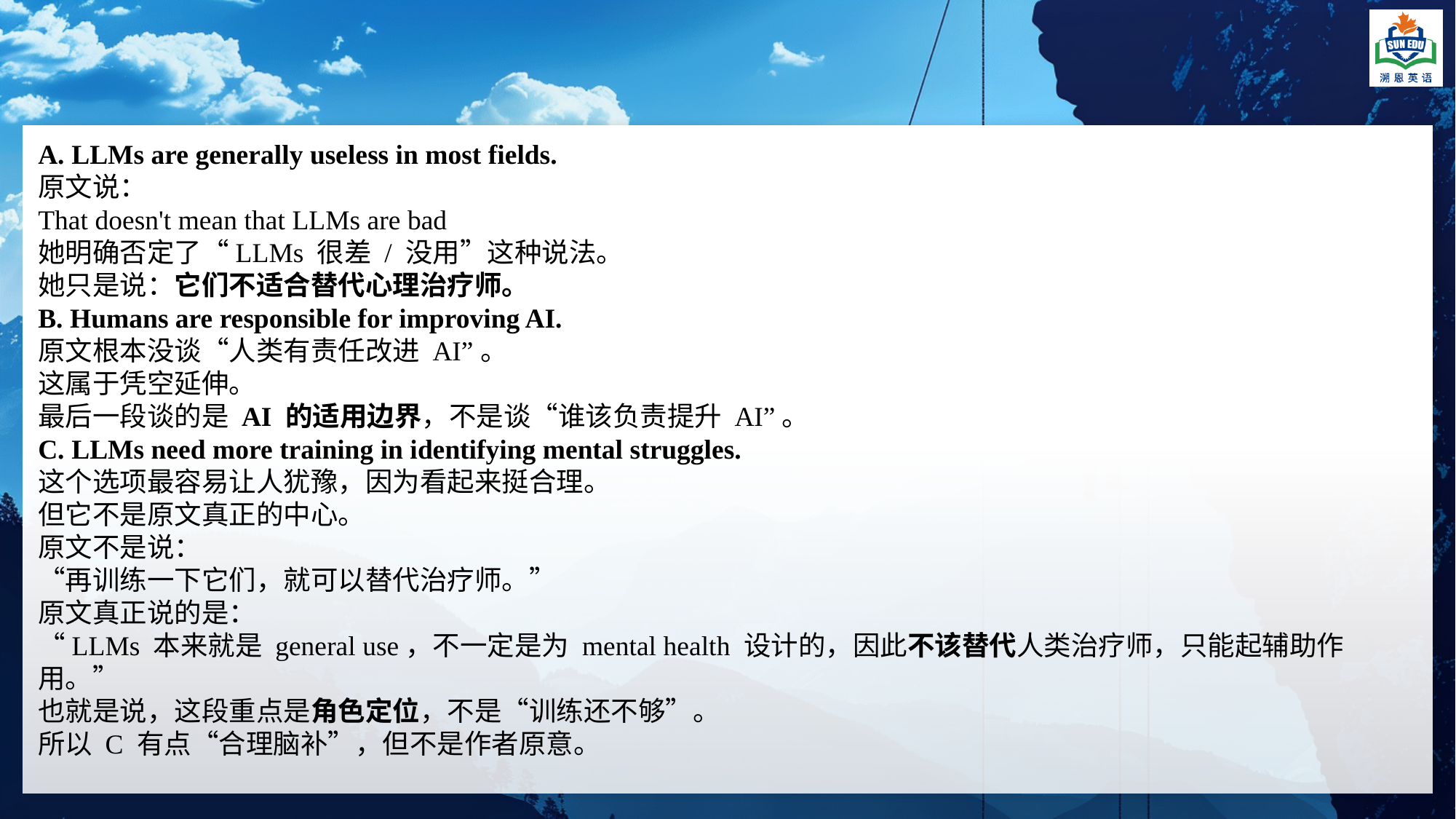

A. LLMs are generally useless in most fields.
原文说：
That doesn't mean that LLMs are bad
她明确否定了“LLMs 很差 / 没用”这种说法。
她只是说：它们不适合替代心理治疗师。
B. Humans are responsible for improving AI.
原文根本没谈“人类有责任改进 AI”。
这属于凭空延伸。
最后一段谈的是 AI 的适用边界，不是谈“谁该负责提升 AI”。
C. LLMs need more training in identifying mental struggles.
这个选项最容易让人犹豫，因为看起来挺合理。
但它不是原文真正的中心。
原文不是说：
“再训练一下它们，就可以替代治疗师。”
原文真正说的是：
“LLMs 本来就是 general use，不一定是为 mental health 设计的，因此不该替代人类治疗师，只能起辅助作用。”
也就是说，这段重点是角色定位，不是“训练还不够”。
所以 C 有点“合理脑补”，但不是作者原意。